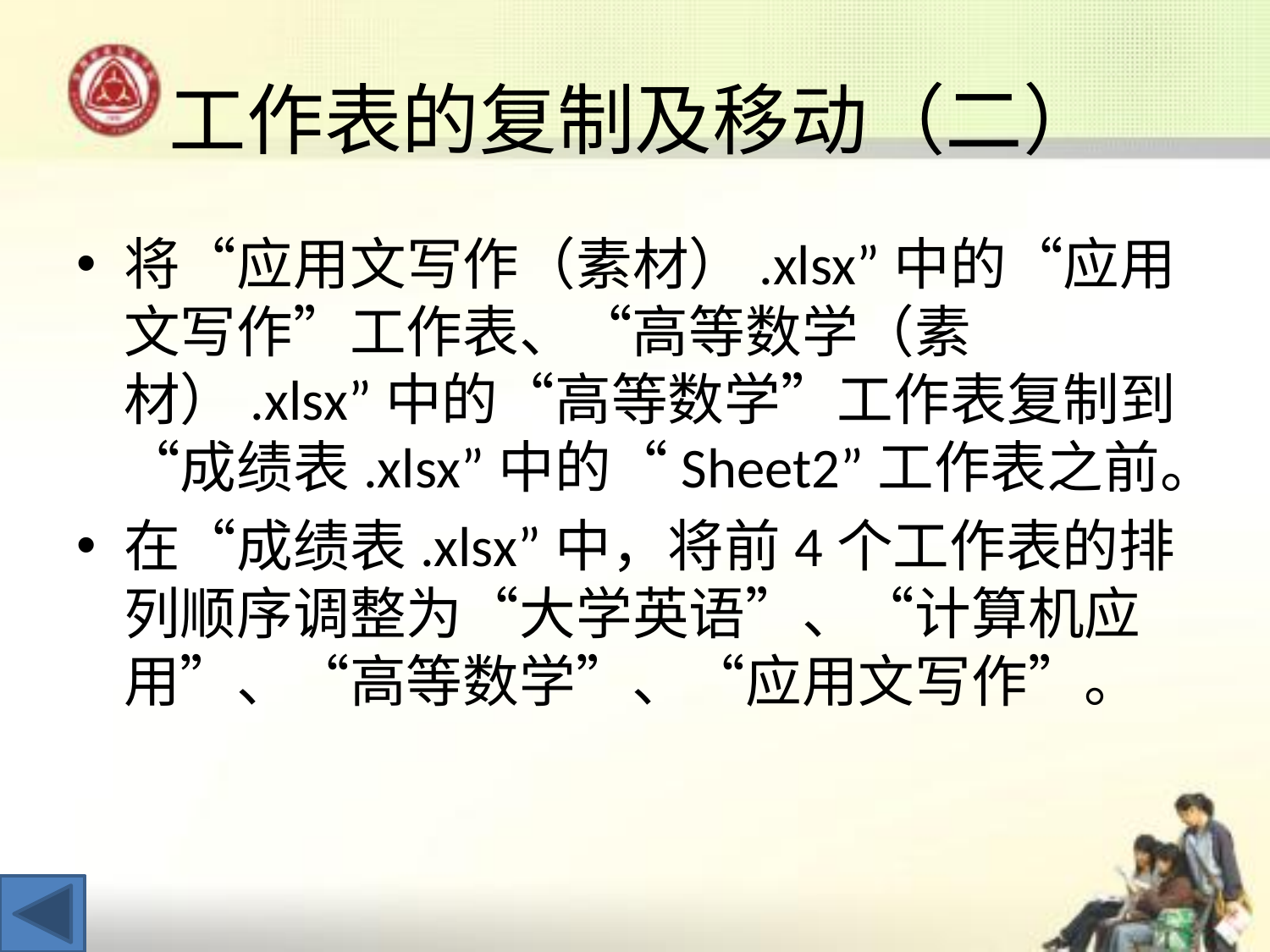

# 工作表的复制及移动（二）
将“应用文写作（素材）.xlsx”中的“应用文写作”工作表、“高等数学（素材）.xlsx”中的“高等数学”工作表复制到“成绩表.xlsx”中的“Sheet2”工作表之前。
在“成绩表.xlsx”中，将前4个工作表的排列顺序调整为“大学英语”、“计算机应用”、“高等数学”、“应用文写作”。